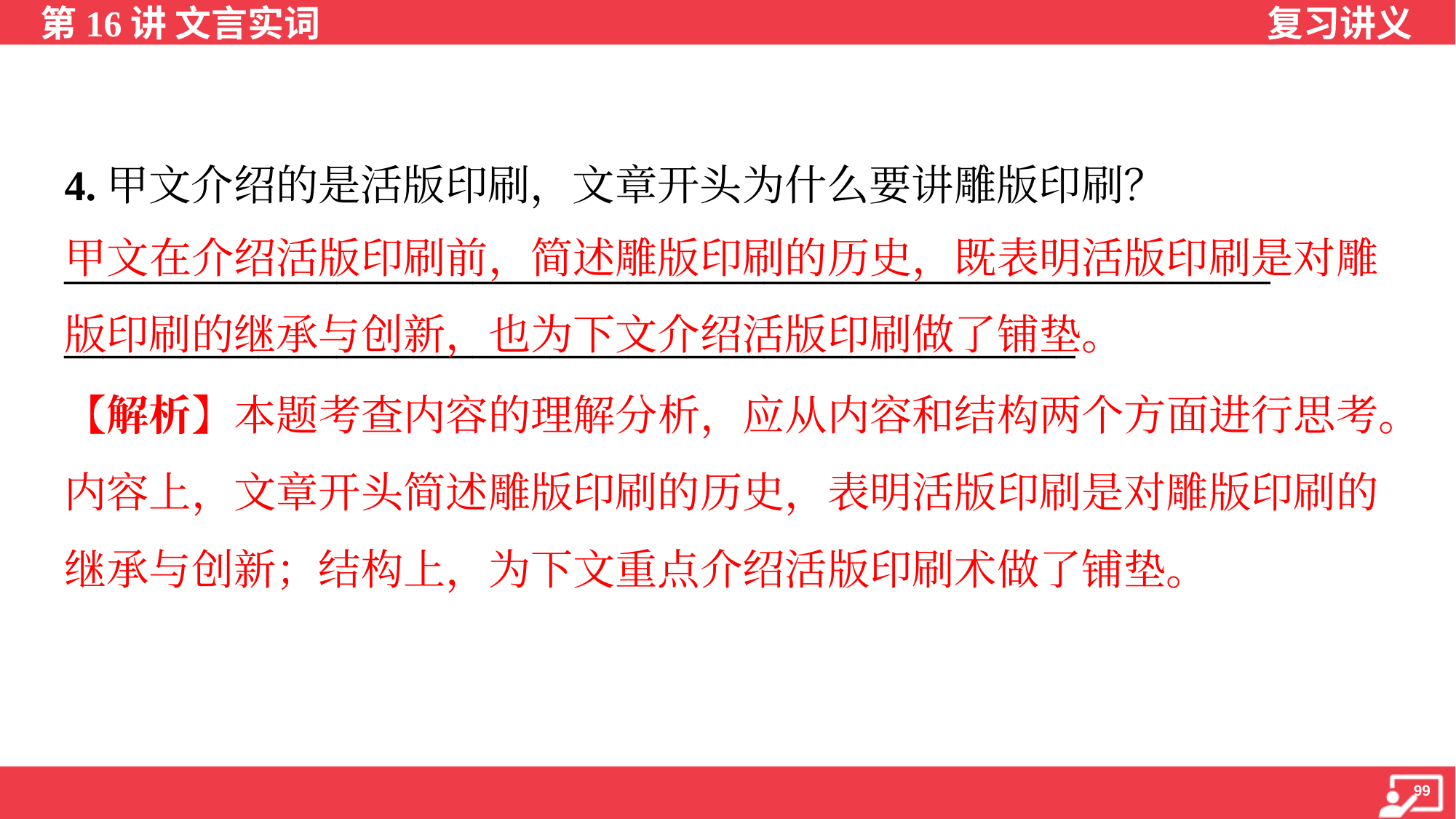

4.甲文介绍的是活版印刷，文章开头为什么要讲雕版印刷？
______________________________________________________________
____________________________________________________
甲文在介绍活版印刷前，简述雕版印刷的历史，既表明活版印刷是对雕版印刷的继承与创新，也为下文介绍活版印刷做了铺垫。
【解析】本题考查内容的理解分析，应从内容和结构两个方面进行思考。
内容上，文章开头简述雕版印刷的历史，表明活版印刷是对雕版印刷的
继承与创新；结构上，为下文重点介绍活版印刷术做了铺垫。